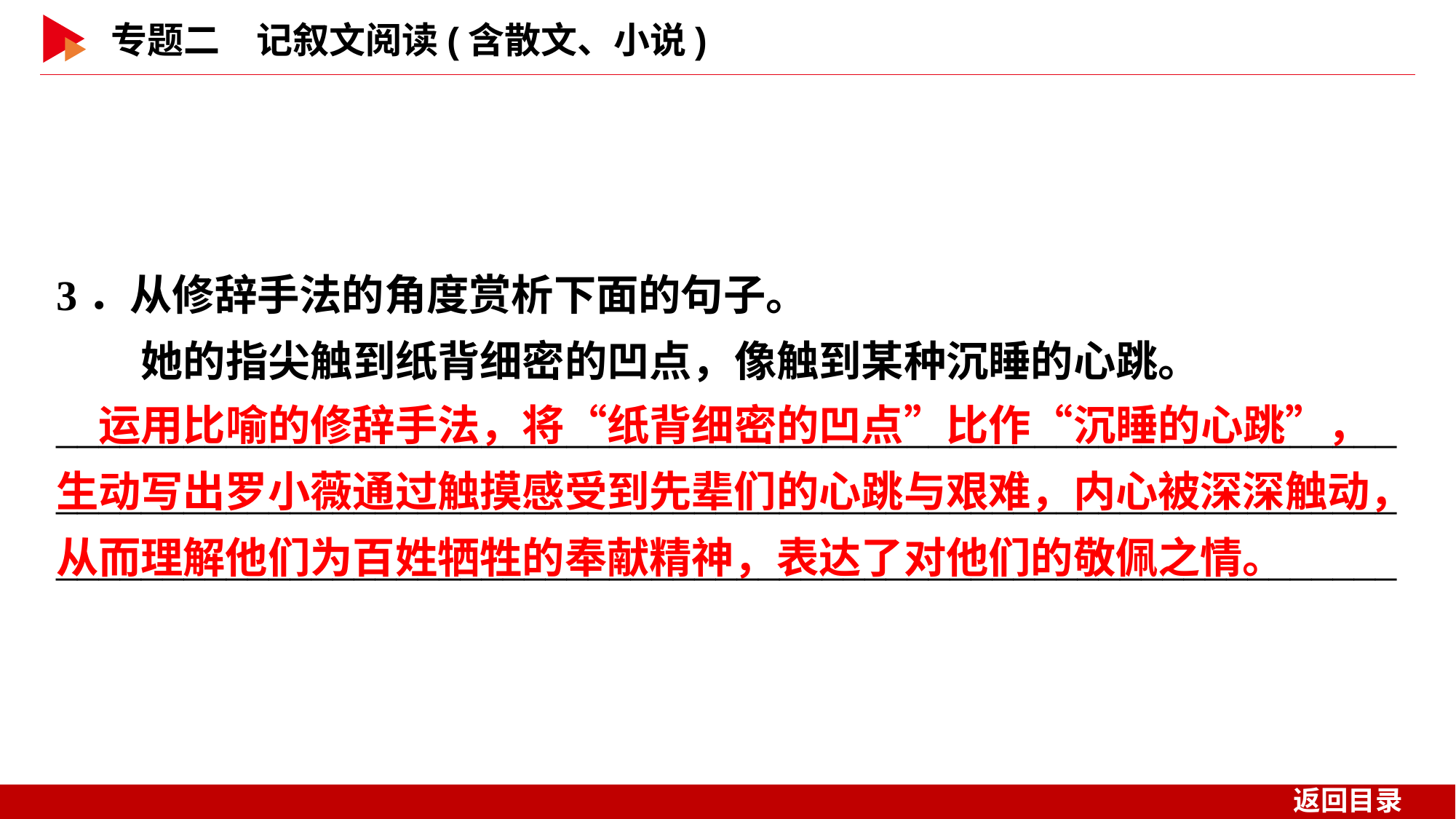

3．从修辞手法的角度赏析下面的句子。
　　她的指尖触到纸背细密的凹点，像触到某种沉睡的心跳。
_____________________________________________________________________________________________________________________________________________________________________________________________
　运用比喻的修辞手法，将“纸背细密的凹点”比作“沉睡的心跳”，生动写出罗小薇通过触摸感受到先辈们的心跳与艰难，内心被深深触动，从而理解他们为百姓牺牲的奉献精神，表达了对他们的敬佩之情。